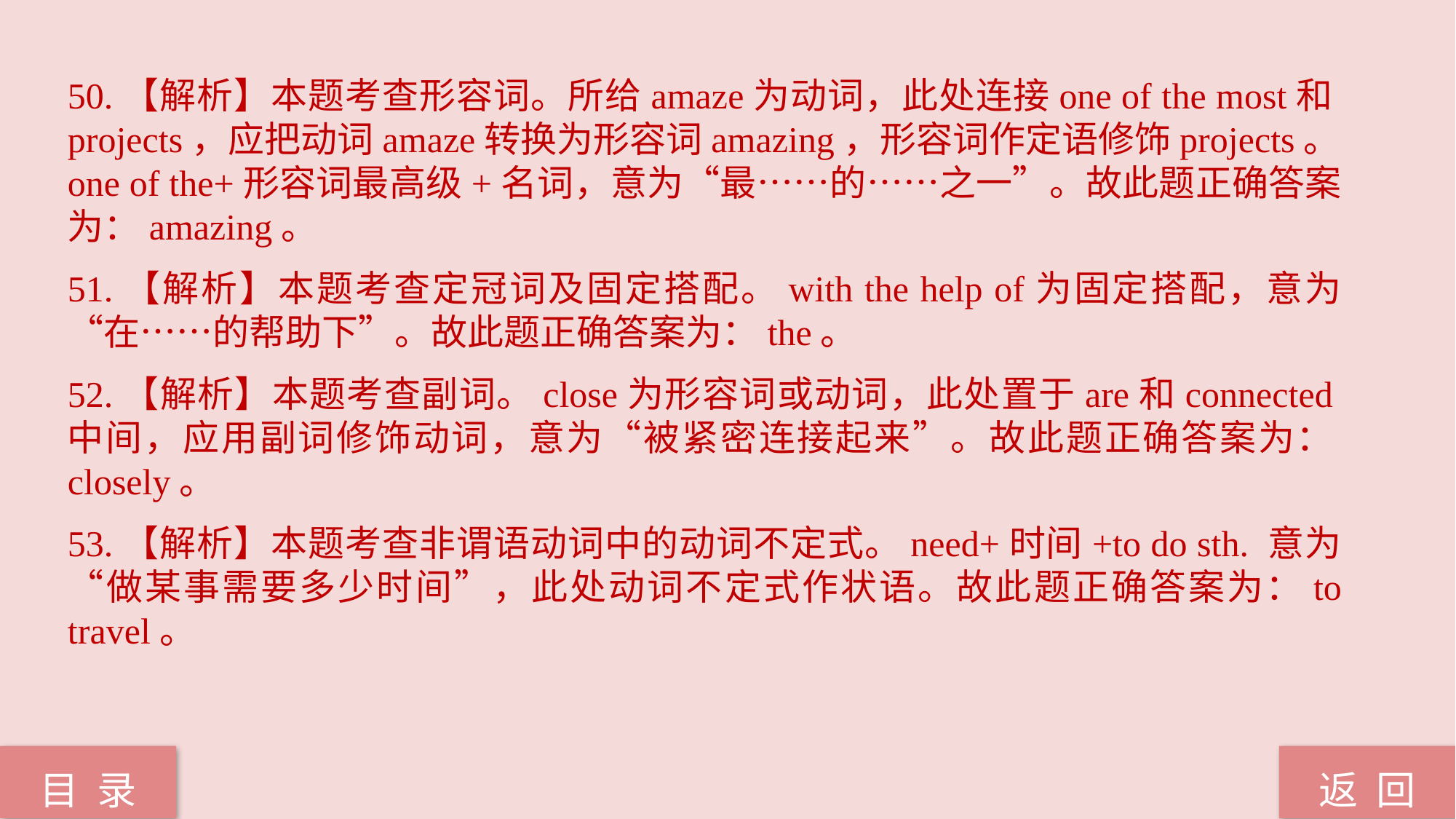

50.【解析】本题考查形容词。所给amaze为动词，此处连接one of the most和projects，应把动词amaze转换为形容词amazing，形容词作定语修饰projects。one of the+形容词最高级+名词，意为“最……的……之一”。故此题正确答案为：amazing。
51.【解析】本题考查定冠词及固定搭配。with the help of为固定搭配，意为“在……的帮助下”。故此题正确答案为：the。
52.【解析】本题考查副词。close为形容词或动词，此处置于are和connected中间，应用副词修饰动词，意为“被紧密连接起来”。故此题正确答案为：closely。
53.【解析】本题考查非谓语动词中的动词不定式。need+时间+to do sth. 意为“做某事需要多少时间”，此处动词不定式作状语。故此题正确答案为：to travel。
返  回